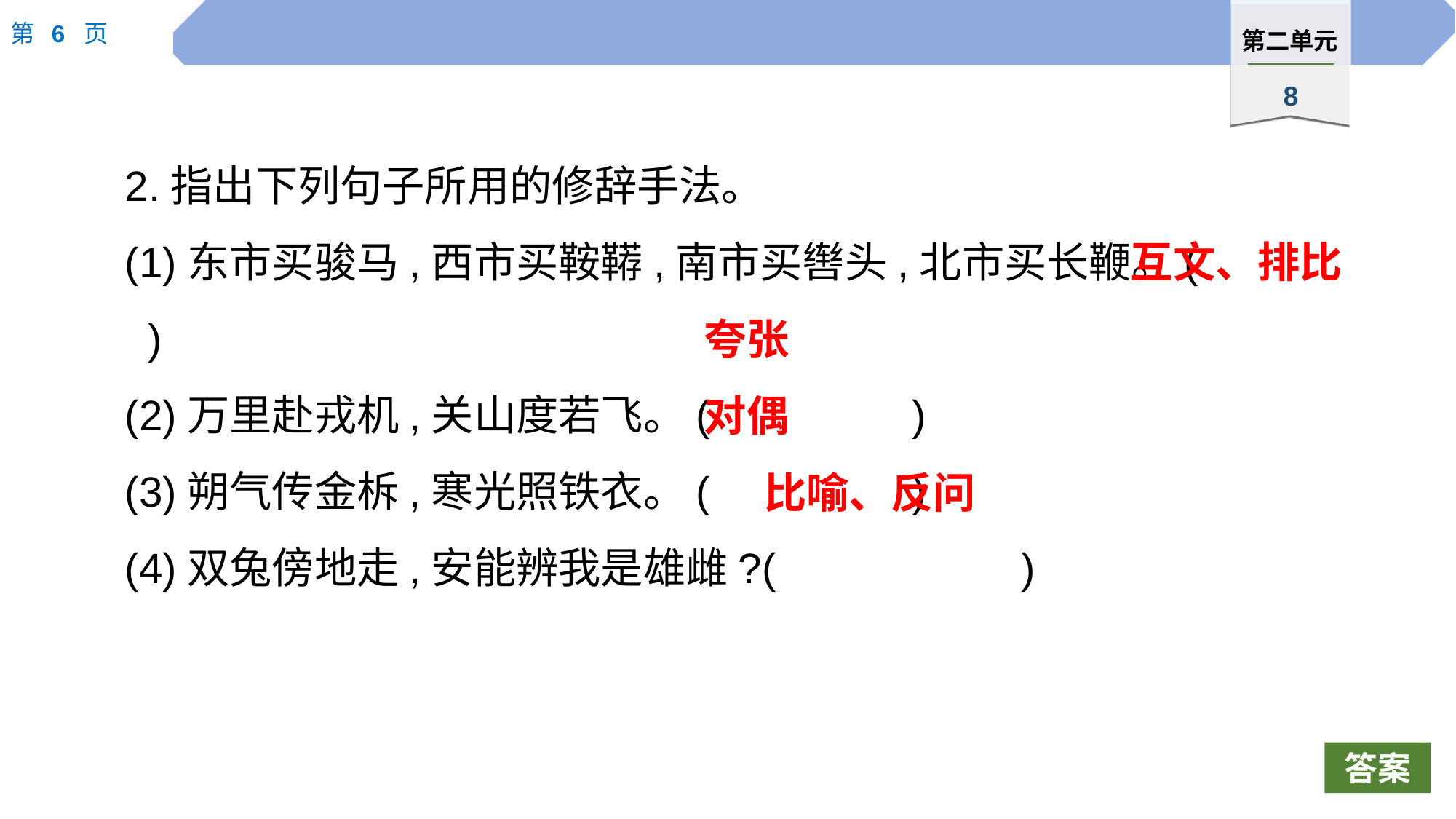

2.指出下列句子所用的修辞手法。
(1)东市买骏马,西市买鞍鞯,南市买辔头,北市买长鞭。(			)
(2)万里赴戎机,关山度若飞。(		)
(3)朔气传金柝,寒光照铁衣。(		)
(4)双兔傍地走,安能辨我是雄雌?(			)
互文、排比
夸张
对偶
比喻、反问
答案